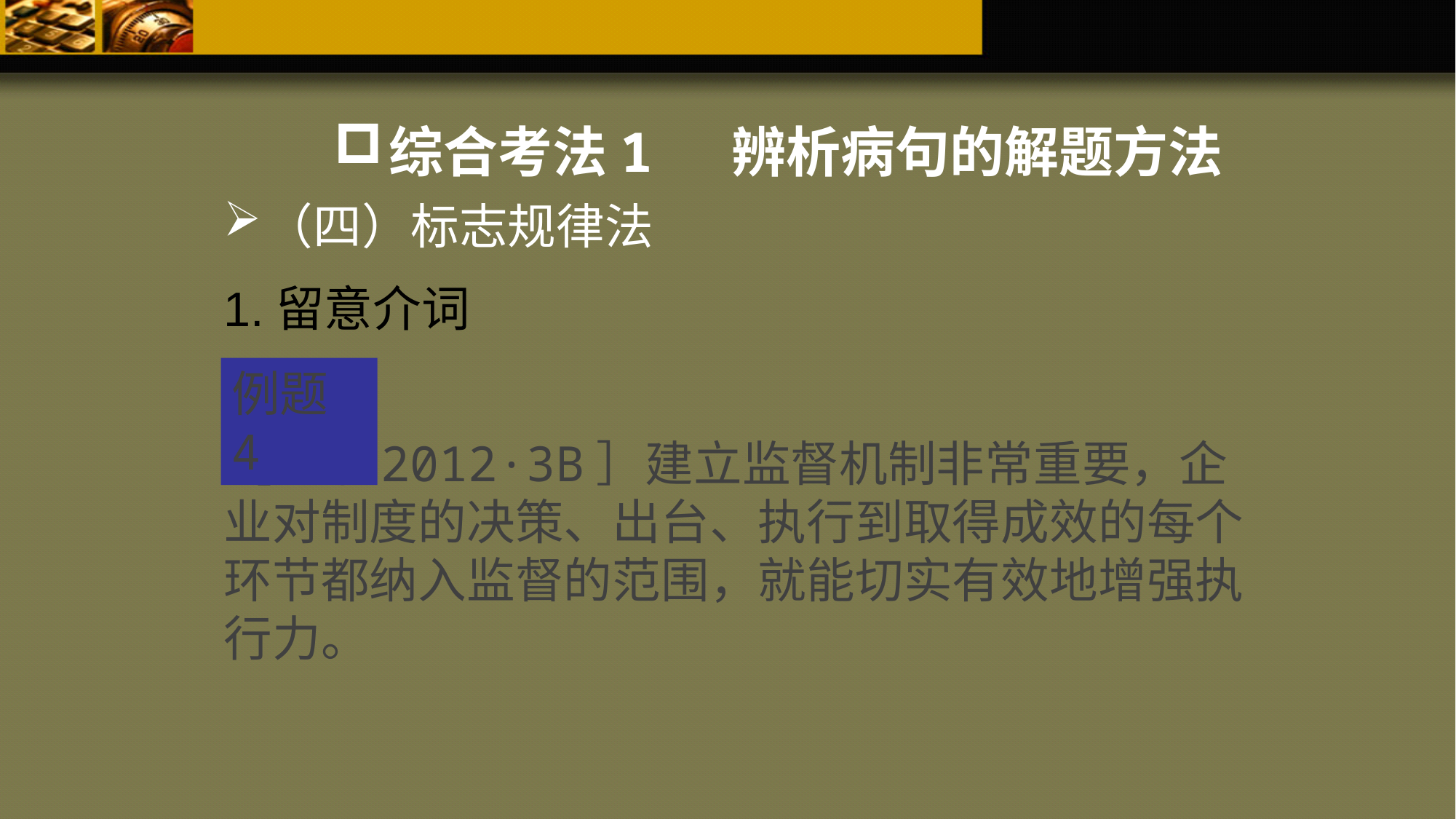

综合考法1  辨析病句的解题方法
（四）标志规律法
1.留意介词
例题4
［大纲2012·3B］建立监督机制非常重要，企业对制度的决策、出台、执行到取得成效的每个环节都纳入监督的范围，就能切实有效地增强执行力。